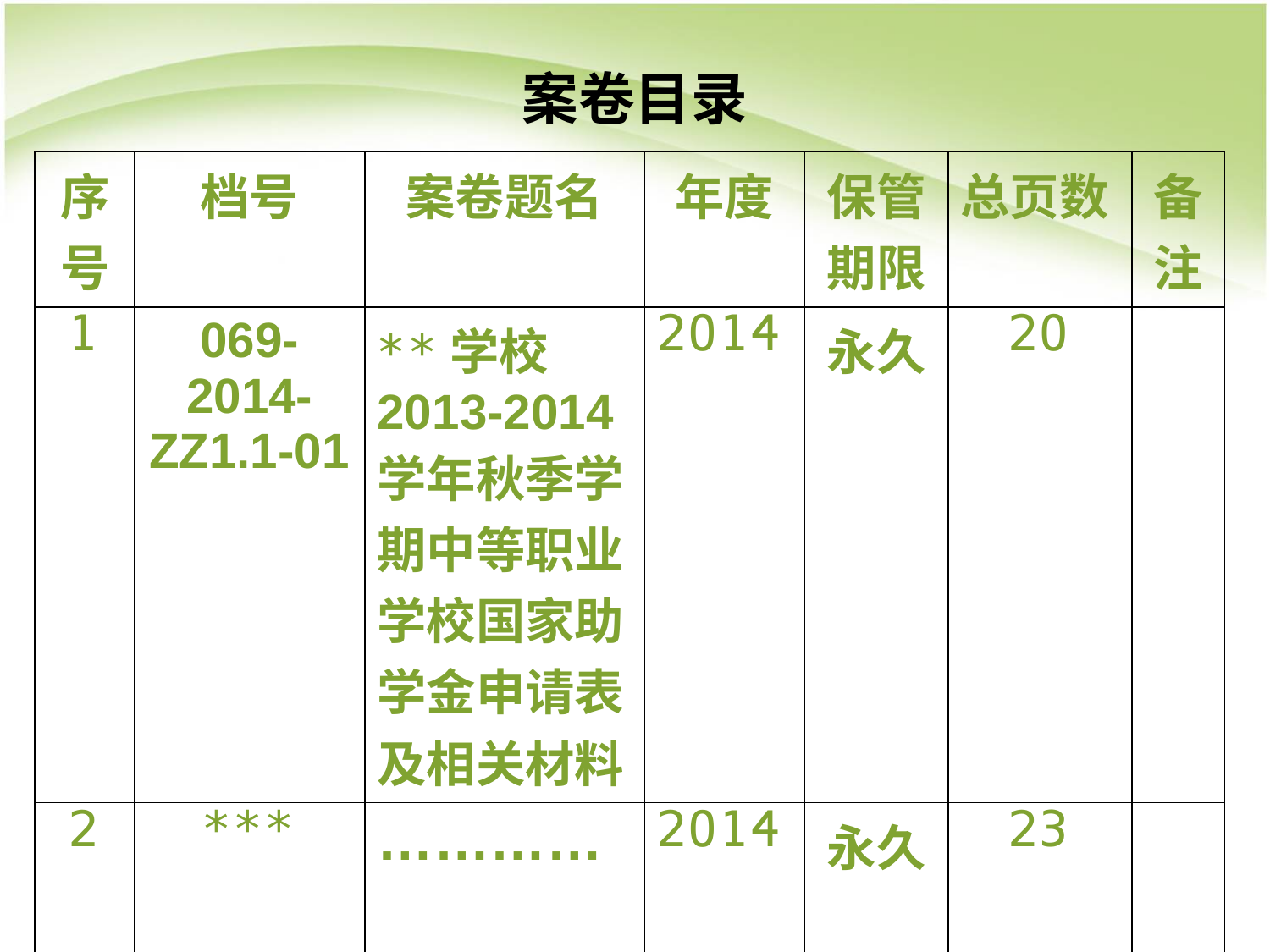

# 案卷目录
| 序号 | 档号 | 案卷题名 | 年度 | 保管期限 | 总页数 | 备注 |
| --- | --- | --- | --- | --- | --- | --- |
| 1 | 069-2014- ZZ1.1-01 | \*\*学校2013-2014学年秋季学期中等职业学校国家助学金申请表及相关材料 | 2014 | 永久 | 20 |  |
| 2 | \*\*\* | ………… | 2014 | 永久 | 23 |  |